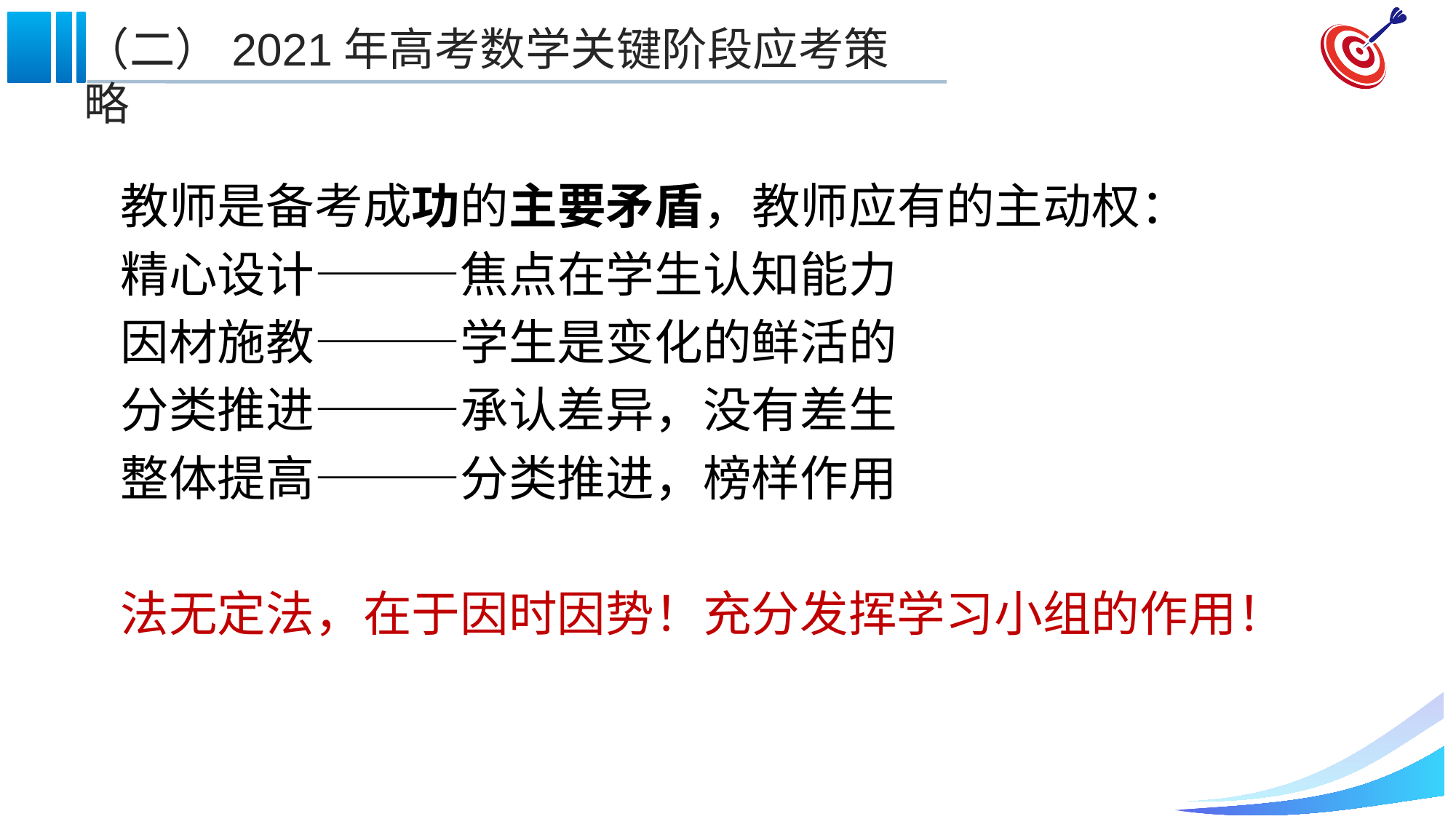

教师是备考成功的主要矛盾，教师应有的主动权：
精心设计———焦点在学生认知能力
因材施教———学生是变化的鲜活的
分类推进———承认差异，没有差生
整体提高———分类推进，榜样作用

法无定法，在于因时因势！充分发挥学习小组的作用！